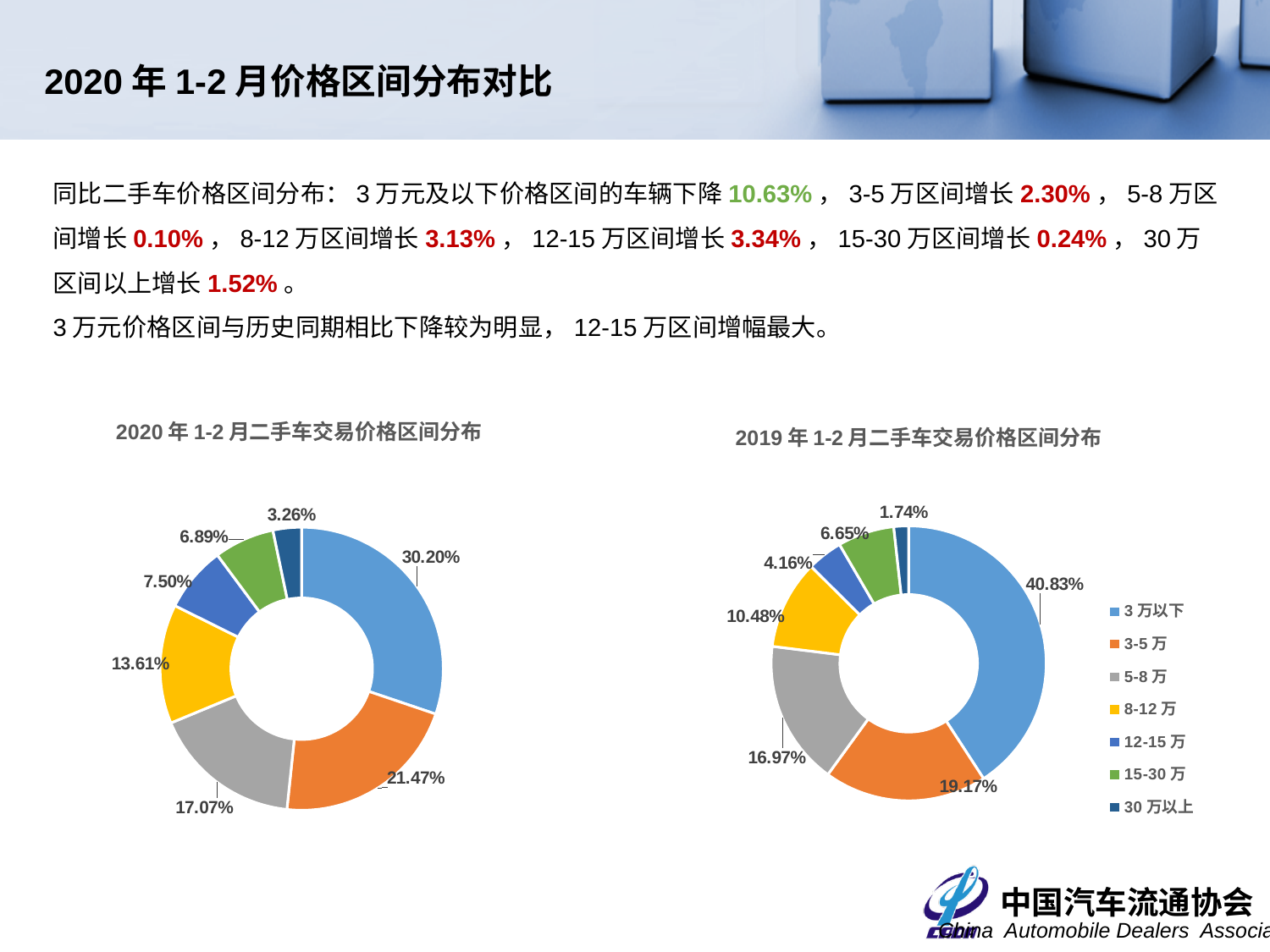

2020年1-2月价格区间分布对比
同比二手车价格区间分布：3万元及以下价格区间的车辆下降10.63%，3-5万区间增长2.30%，5-8万区间增长0.10%，8-12万区间增长3.13%，12-15万区间增长3.34%，15-30万区间增长0.24%，30万区间以上增长1.52%。
3万元价格区间与历史同期相比下降较为明显，12-15万区间增幅最大。

### Chart: 2020年1-2月二手车交易价格区间分布

| Category |  |
|---|---|
| 3万以下 | 0.30195753124974584 |
| 3-5万 | 0.2147022226559641 |
| 5-8万 | 0.17074519563113508 |
| 8-12万 | 0.13607566626816633 |
| 12-15万 | 0.07497499207065655 |
| 15-30万 | 0.06889989508868666 |
| 30万以上 | 0.032644497035645446 |

### Chart: 2019年1-2月二手车交易价格区间分布

| Category |  |
|---|---|
| 3万以下 | 0.4083 |
| 3-5万 | 0.1917 |
| 5-8万 | 0.1697 |
| 8-12万 | 0.1048 |
| 12-15万 | 0.0416 |
| 15-30万 | 0.0665 |
| 30万以上 | 0.0174 |